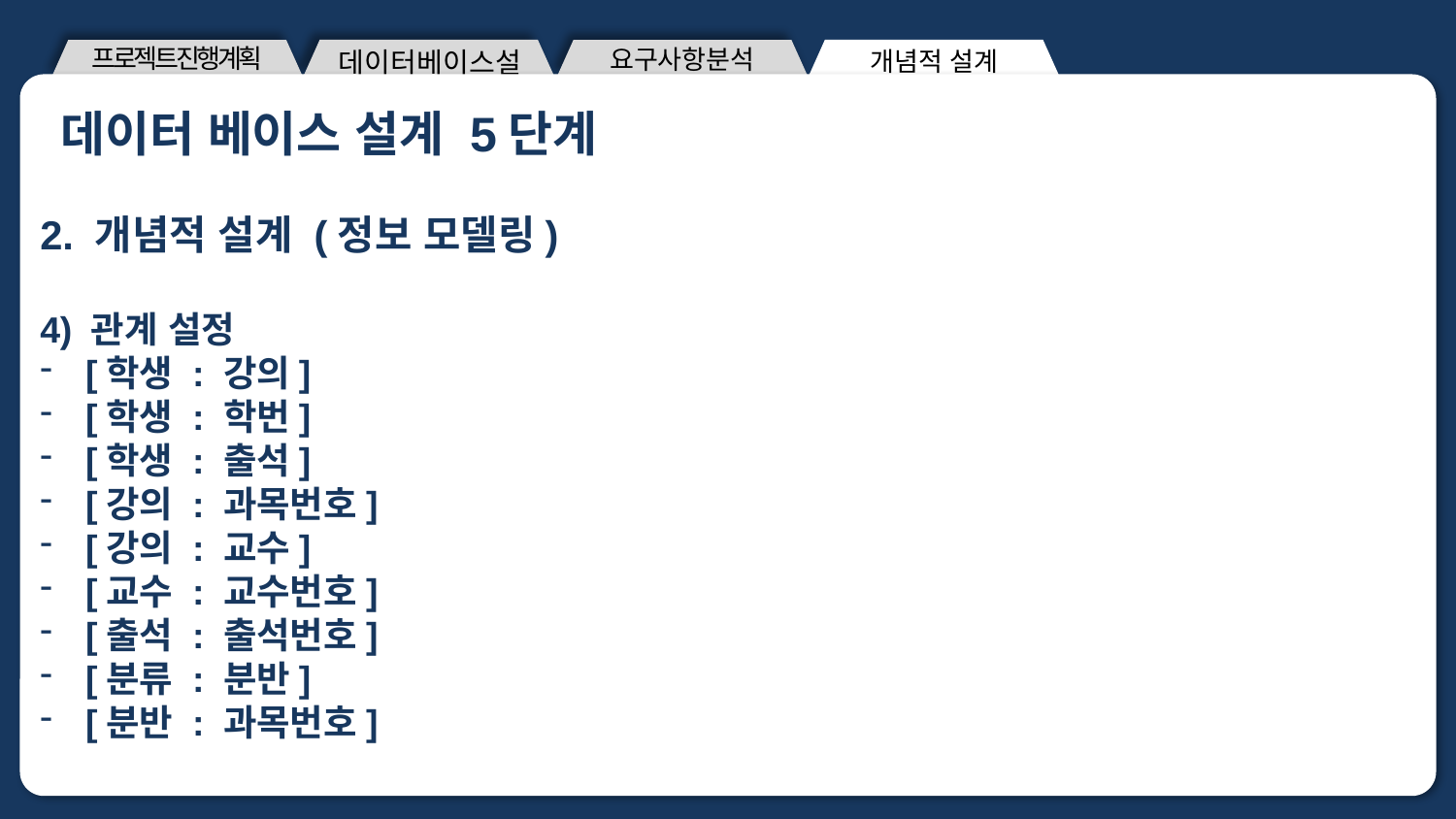

개념적 설계

프로젝트진행계획
요구사항분석
데이터베이스설계

데이터 베이스 설계 5단계
제목을 입력해주세요 제목을 입력해주세요

2. 개념적 설계 (정보 모델링)

4) 관계 설정
[학생 : 강의]
[학생 : 학번]
[학생 : 출석]
[강의 : 과목번호]
[강의 : 교수]
[교수 : 교수번호]
[출석 : 출석번호]
[분류 : 분반]
[분반 : 과목번호]

A :  답변을 써주세요
ㅇㅇㅇ
ㅇㅇ명 대상
설문조사
48%
<출처 : 출처를 입력해주세요>